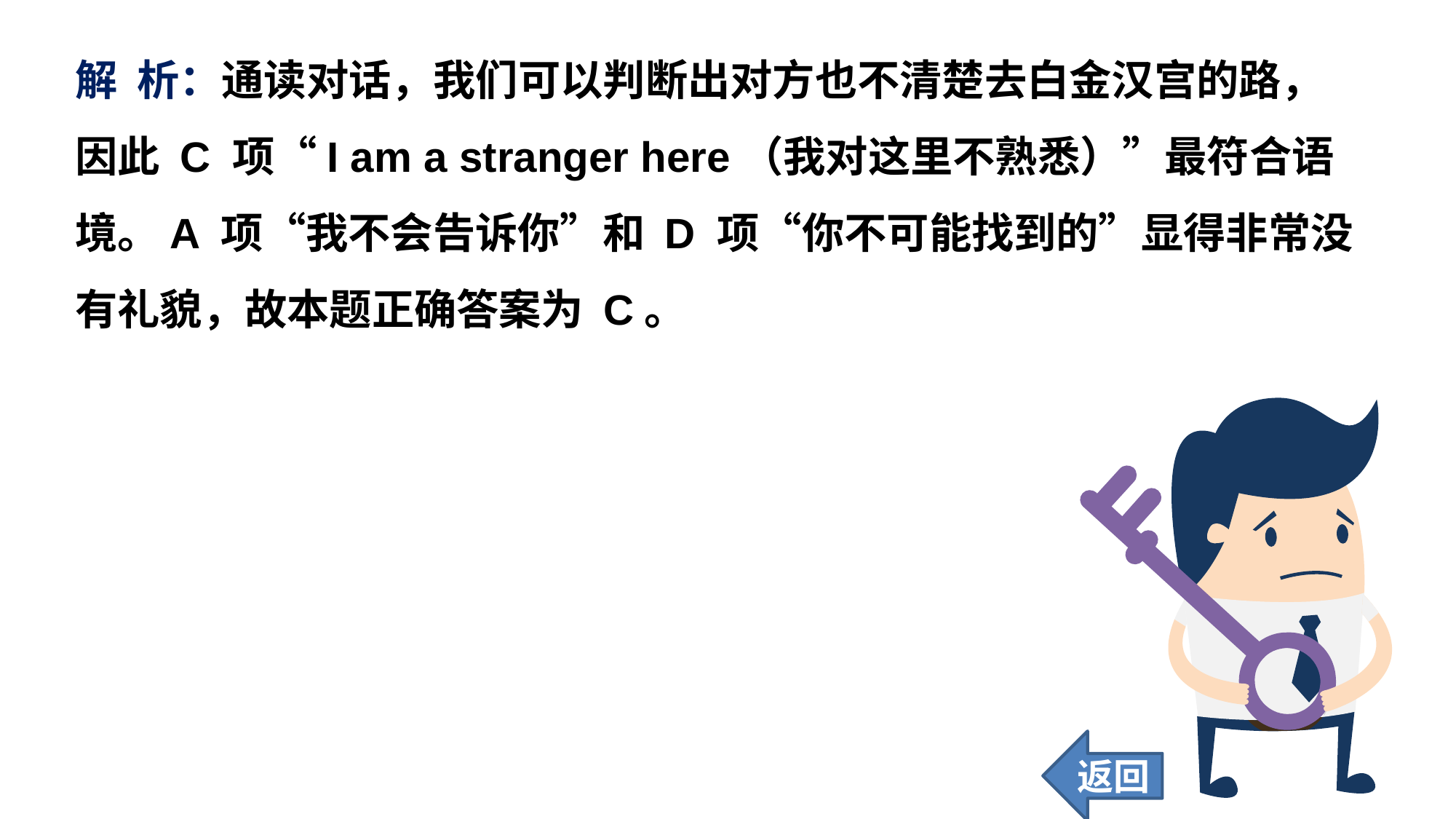

解  析：通读对话，我们可以判断出对方也不清楚去白金汉宫的路，因此 C 项“I am a stranger here（我对这里不熟悉）”最符合语境。A 项“我不会告诉你”和 D 项“你不可能找到的”显得非常没有礼貌，故本题正确答案为 C。

返回
70